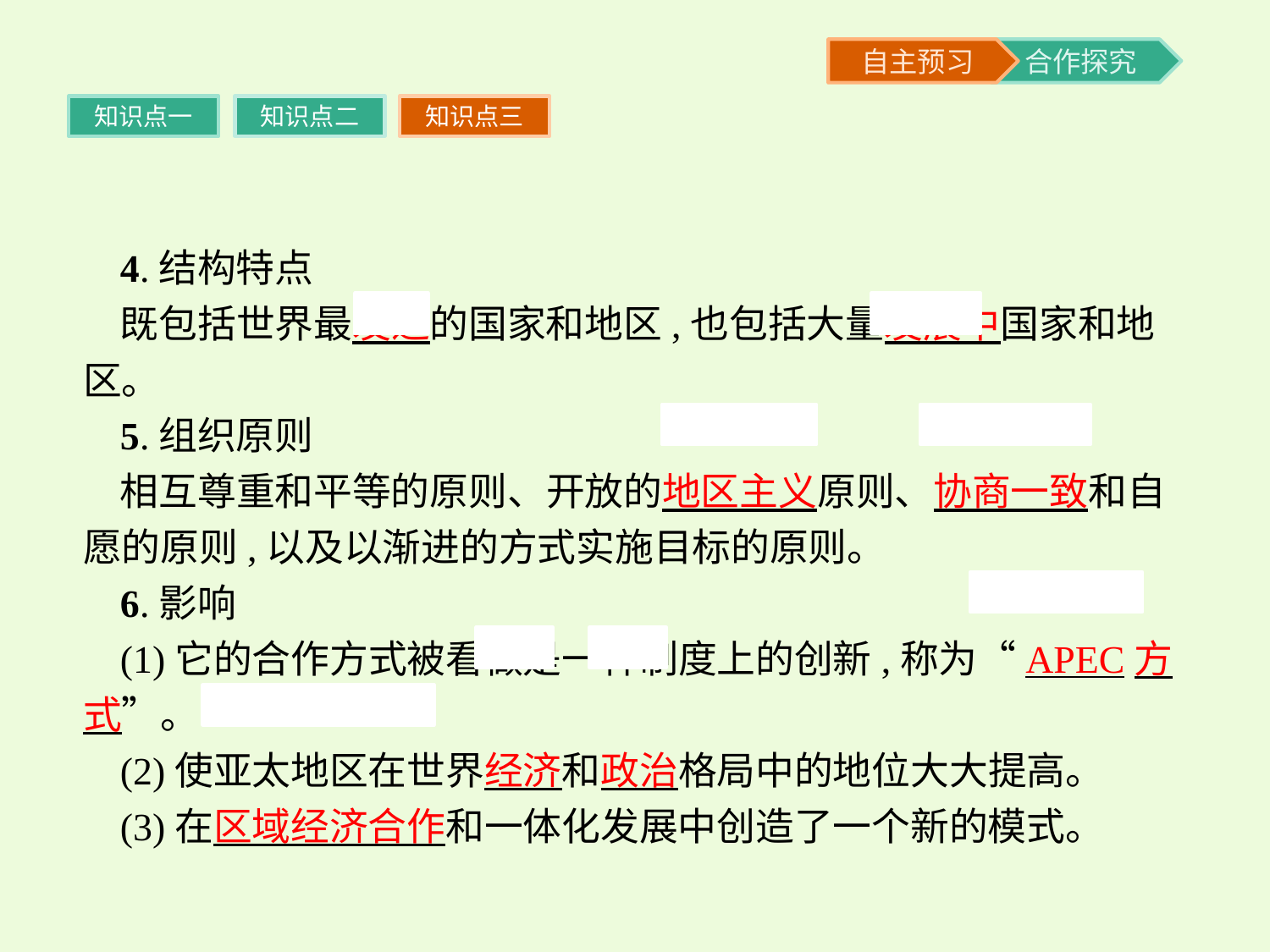

知识点一
知识点二
知识点三
4.结构特点
既包括世界最发达的国家和地区,也包括大量发展中国家和地区。
5.组织原则
相互尊重和平等的原则、开放的地区主义原则、协商一致和自愿的原则,以及以渐进的方式实施目标的原则。
6.影响
(1)它的合作方式被看做是一种制度上的创新,称为“APEC方式”。
(2)使亚太地区在世界经济和政治格局中的地位大大提高。
(3)在区域经济合作和一体化发展中创造了一个新的模式。